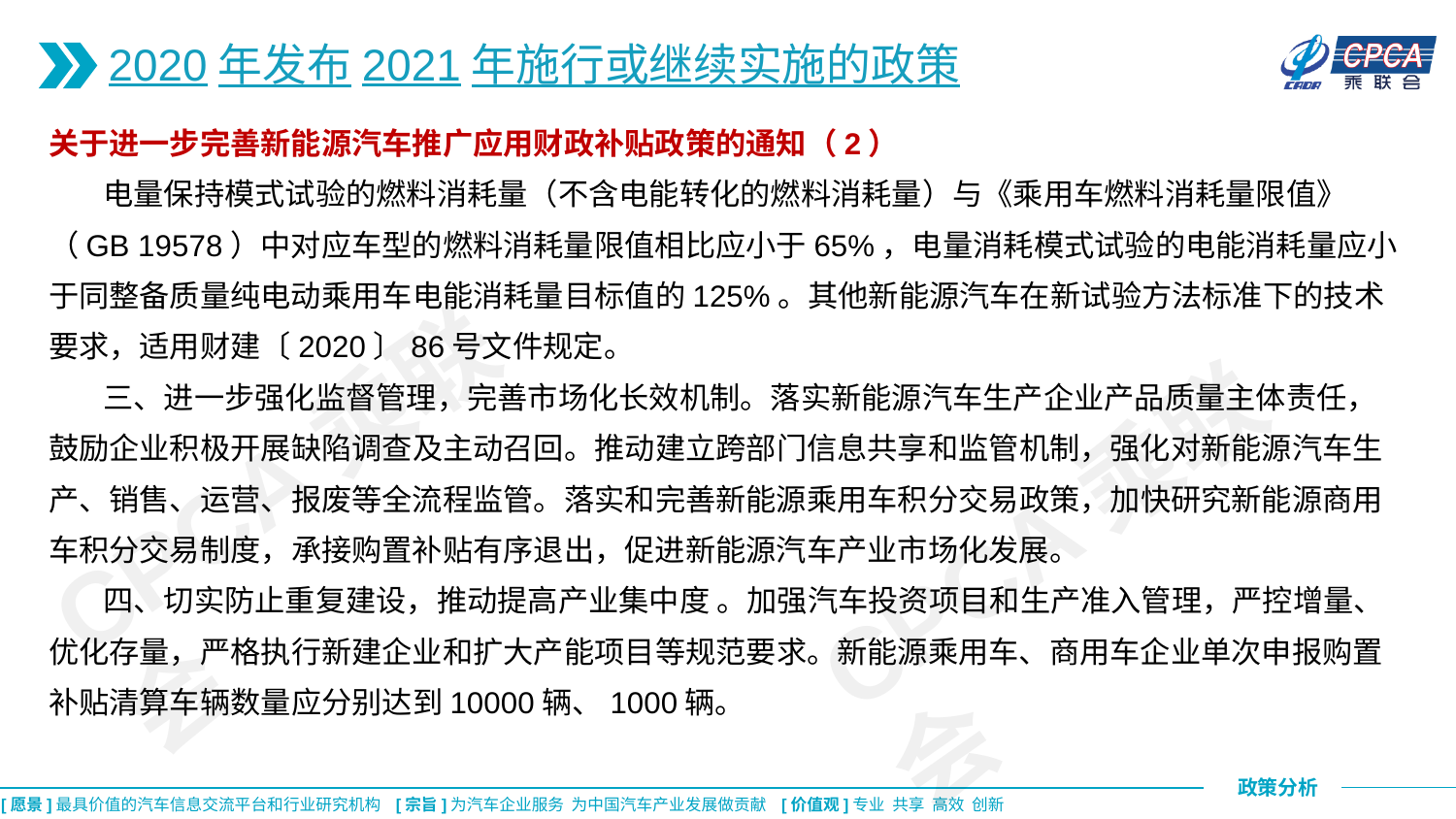

2020年发布2021年施行或继续实施的政策
关于进一步完善新能源汽车推广应用财政补贴政策的通知（2）
       电量保持模式试验的燃料消耗量（不含电能转化的燃料消耗量）与《乘用车燃料消耗量限值》（GB 19578）中对应车型的燃料消耗量限值相比应小于65%，电量消耗模式试验的电能消耗量应小于同整备质量纯电动乘用车电能消耗量目标值的125%。其他新能源汽车在新试验方法标准下的技术要求，适用财建〔2020〕86号文件规定。
       三、进一步强化监督管理，完善市场化长效机制。落实新能源汽车生产企业产品质量主体责任，鼓励企业积极开展缺陷调查及主动召回。推动建立跨部门信息共享和监管机制，强化对新能源汽车生产、销售、运营、报废等全流程监管。落实和完善新能源乘用车积分交易政策，加快研究新能源商用车积分交易制度，承接购置补贴有序退出，促进新能源汽车产业市场化发展。
       四、切实防止重复建设，推动提高产业集中度 。加强汽车投资项目和生产准入管理，严控增量、优化存量，严格执行新建企业和扩大产能项目等规范要求。新能源乘用车、商用车企业单次申报购置补贴清算车辆数量应分别达到10000辆、1000辆。
CPCA乘联会
CPCA乘联会